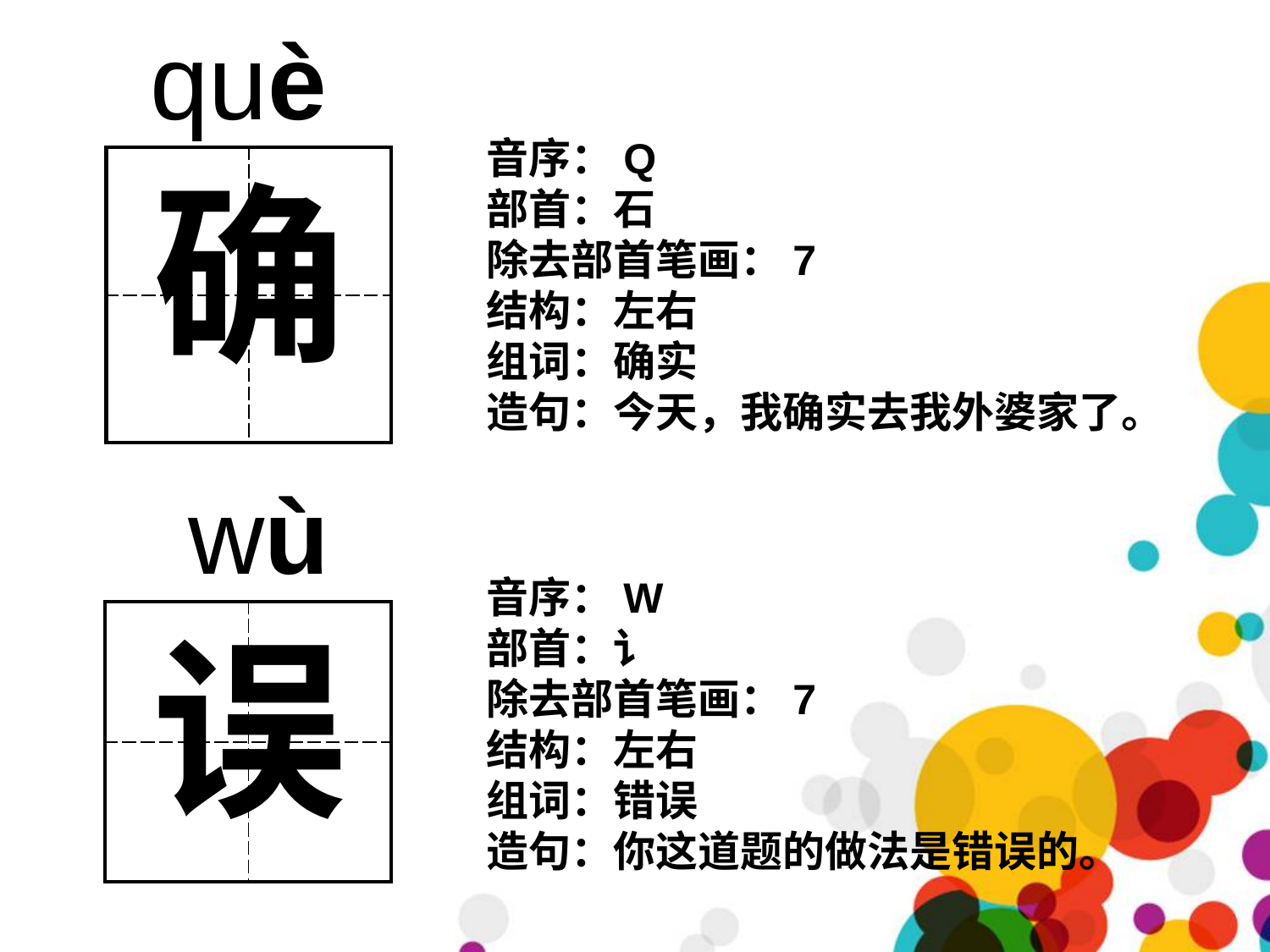

què
音序：Q
部首：石
除去部首笔画：7
结构：左右
组词：确实
造句：今天，我确实去我外婆家了。
|  |  |
| --- | --- |
|  |  |
确
wù
音序：W
部首：讠
除去部首笔画：7
结构：左右
组词：错误
造句：你这道题的做法是错误的。
|  |  |
| --- | --- |
|  |  |
误